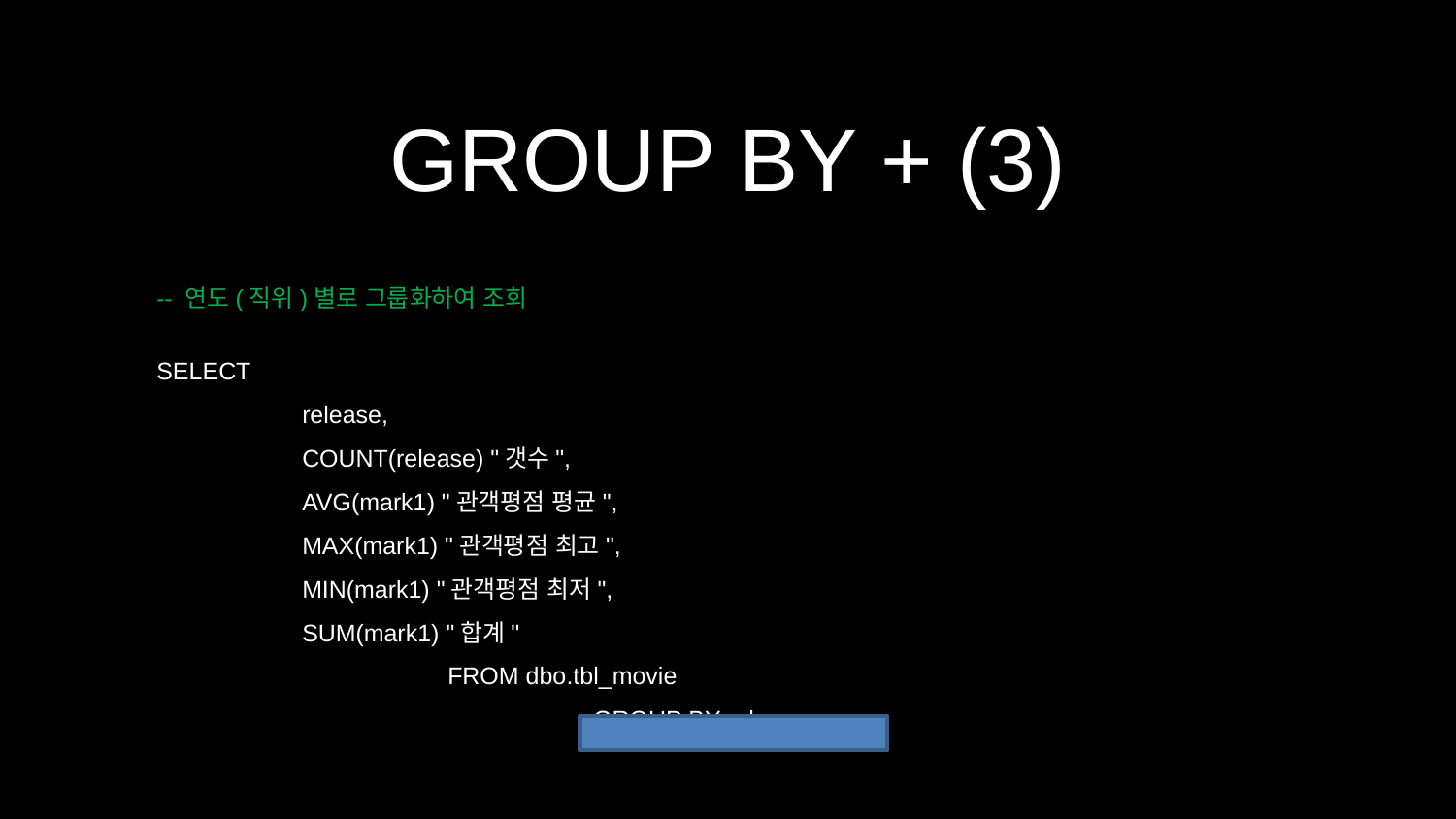

GROUP BY + (3)
-- 연도(직위)별로 그룹화하여 조회
SELECT
	release,
	COUNT(release) "갯수",
	AVG(mark1) "관객평점 평균",
	MAX(mark1) "관객평점 최고",
	MIN(mark1) "관객평점 최저",
	SUM(mark1) "합계"
		FROM dbo.tbl_movie
			GROUP BY release;